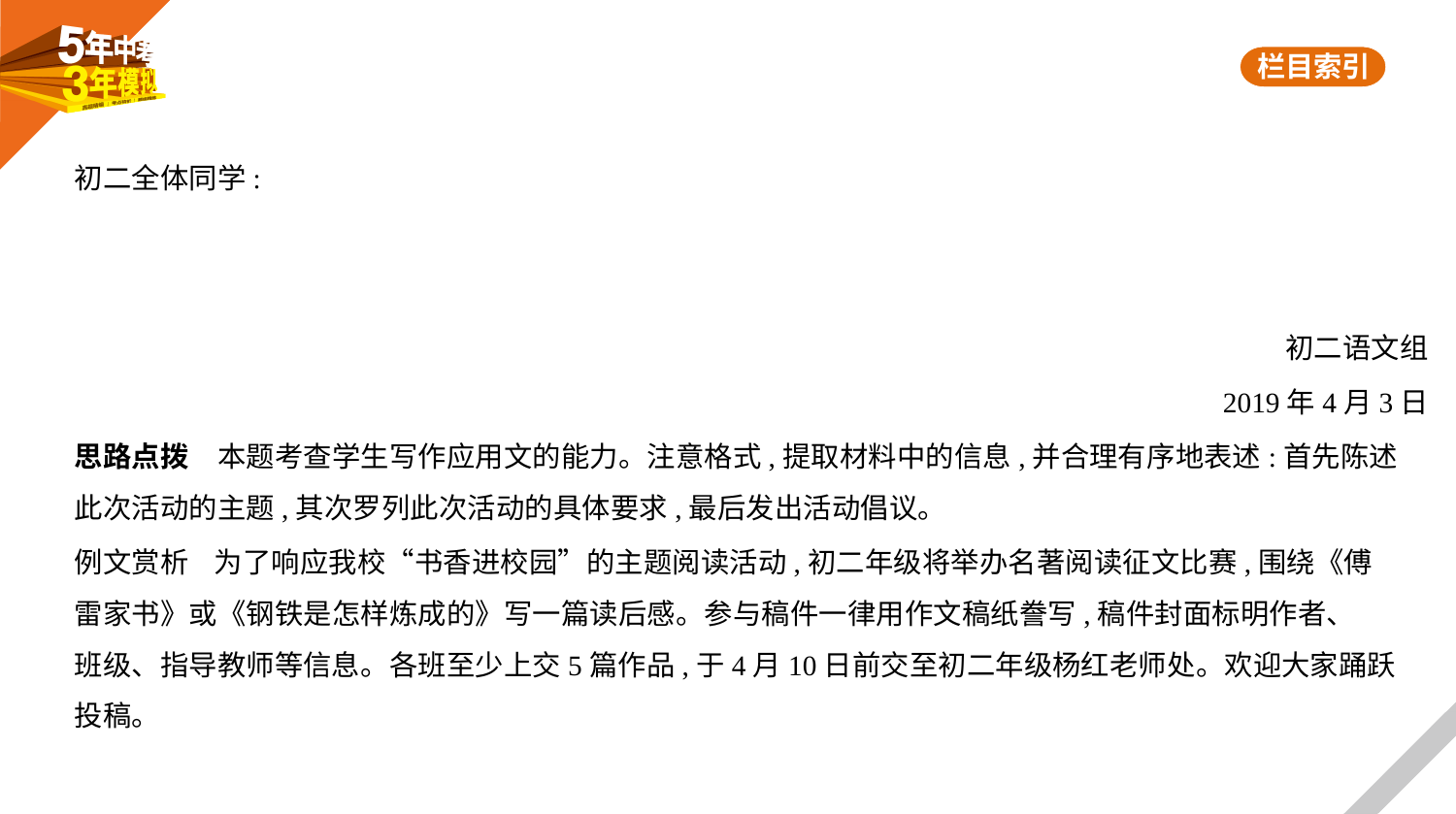

初二全体同学:

初二语文组
2019年4月3日
思路点拨　本题考查学生写作应用文的能力。注意格式,提取材料中的信息,并合理有序地表述:首先陈述
此次活动的主题,其次罗列此次活动的具体要求,最后发出活动倡议。
例文赏析    为了响应我校“书香进校园”的主题阅读活动,初二年级将举办名著阅读征文比赛,围绕《傅
雷家书》或《钢铁是怎样炼成的》写一篇读后感。参与稿件一律用作文稿纸誊写,稿件封面标明作者、
班级、指导教师等信息。各班至少上交5篇作品,于4月10日前交至初二年级杨红老师处。欢迎大家踊跃
投稿。